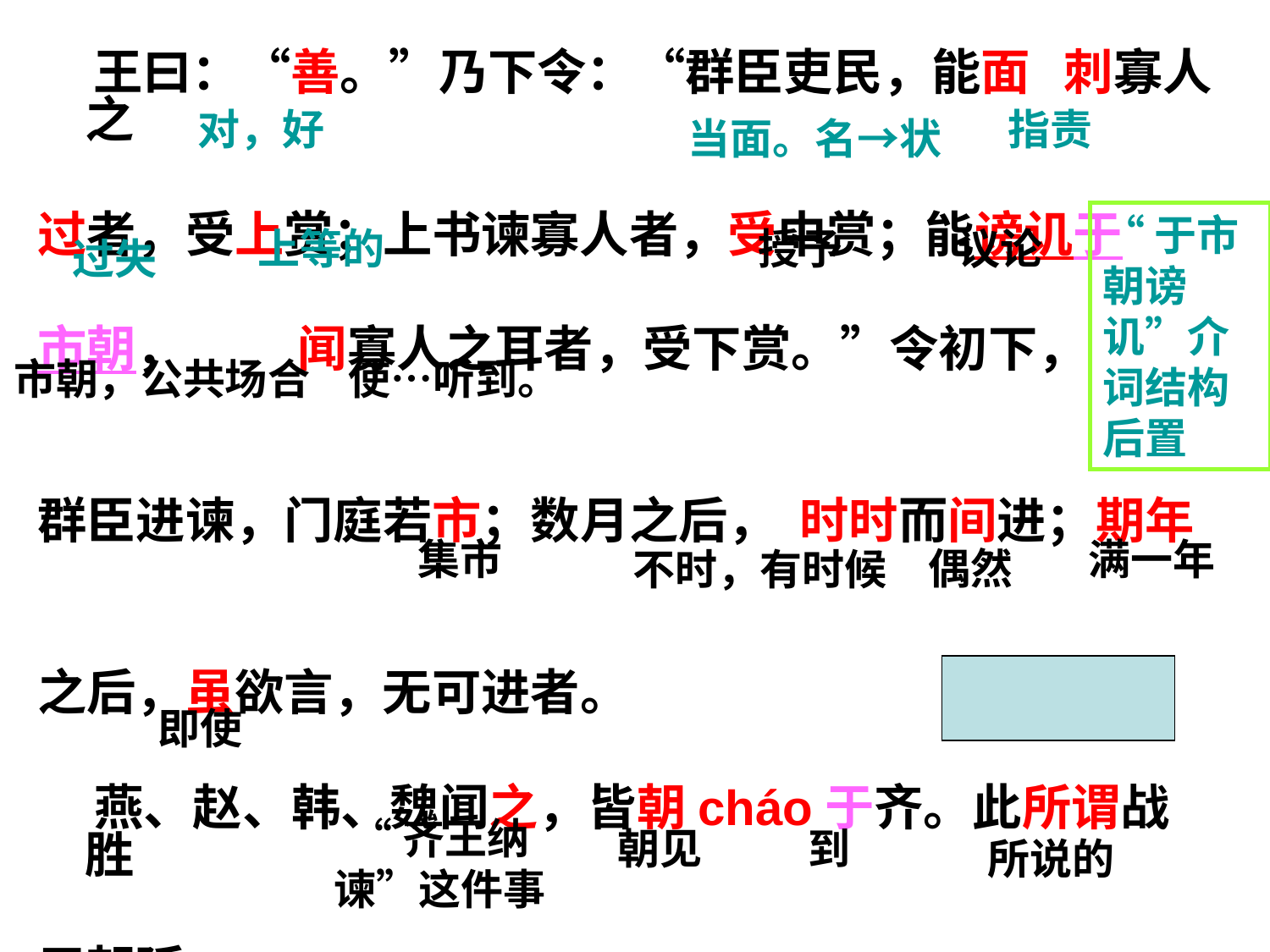

王曰：“善。”乃下令：“群臣吏民，能面   刺寡人之

过者，受上赏；上书谏寡人者，受中赏；能谤讥于

市朝，          闻寡人之耳者，受下赏。”令初下，

群臣进谏，门庭若市；数月之后，  时时而间进；期年

之后，虽欲言，无可进者。

    燕、赵、韩、魏闻之，皆朝cháo于齐。此所谓战胜

于朝廷。
对，好
指责
当面。名→状
上等的
授予
议论
过失
“于市朝谤讥”介词结构后置
市朝，公共场合
使…听到。
集市
满一年
偶然
不时，有时候

即使
“齐王纳谏”这件事
朝见
到
所说的